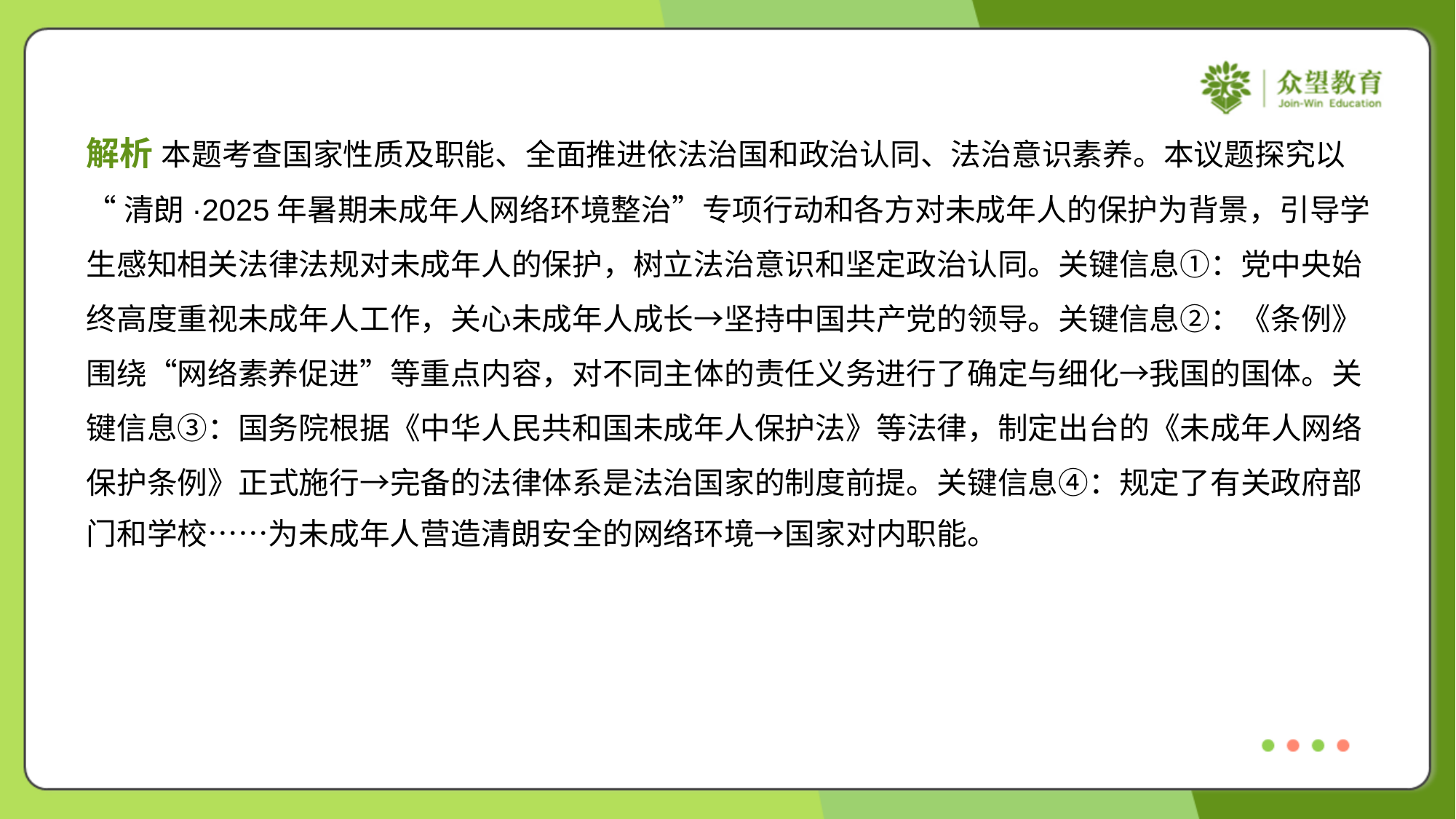

解析 本题考查国家性质及职能、全面推进依法治国和政治认同、法治意识素养。本议题探究以
“清朗·2025年暑期未成年人网络环境整治”专项行动和各方对未成年人的保护为背景，引导学
生感知相关法律法规对未成年人的保护，树立法治意识和坚定政治认同。关键信息①：党中央始
终高度重视未成年人工作，关心未成年人成长→坚持中国共产党的领导。关键信息②：《条例》
围绕“网络素养促进”等重点内容，对不同主体的责任义务进行了确定与细化→我国的国体。关
键信息③：国务院根据《中华人民共和国未成年人保护法》等法律，制定出台的《未成年人网络
保护条例》正式施行→完备的法律体系是法治国家的制度前提。关键信息④：规定了有关政府部
门和学校……为未成年人营造清朗安全的网络环境→国家对内职能。